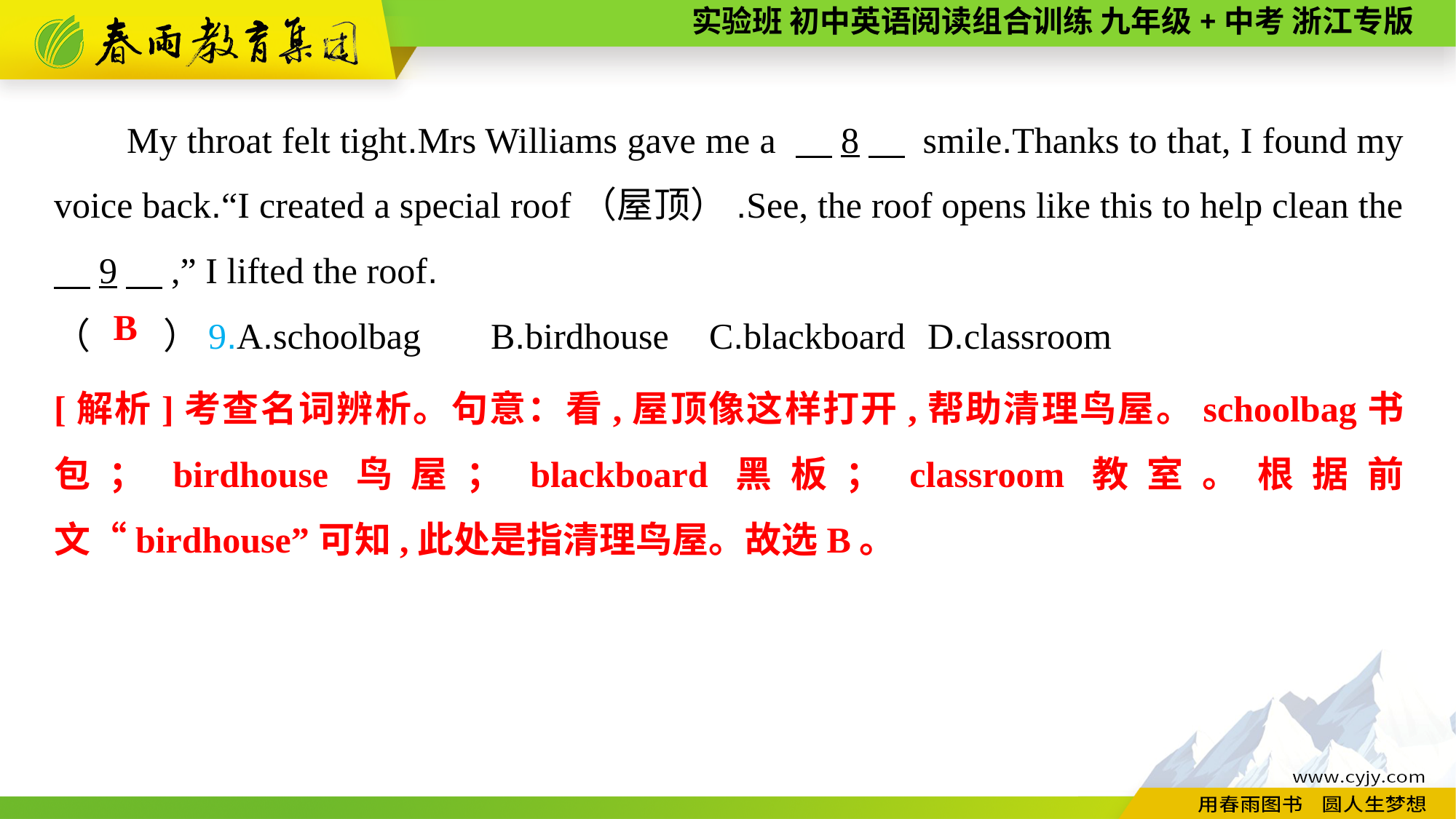

My throat felt tight.Mrs Williams gave me a 　8　 smile.Thanks to that, I found my voice back.“I created a special roof（屋顶）.See, the roof opens like this to help clean the 　9　,” I lifted the roof.
（　　）9.A.schoolbag	B.birdhouse	C.blackboard	D.classroom
B
[解析]考查名词辨析。句意：看,屋顶像这样打开,帮助清理鸟屋。schoolbag书包；birdhouse鸟屋；blackboard黑板；classroom教室。根据前文“birdhouse”可知,此处是指清理鸟屋。故选B。